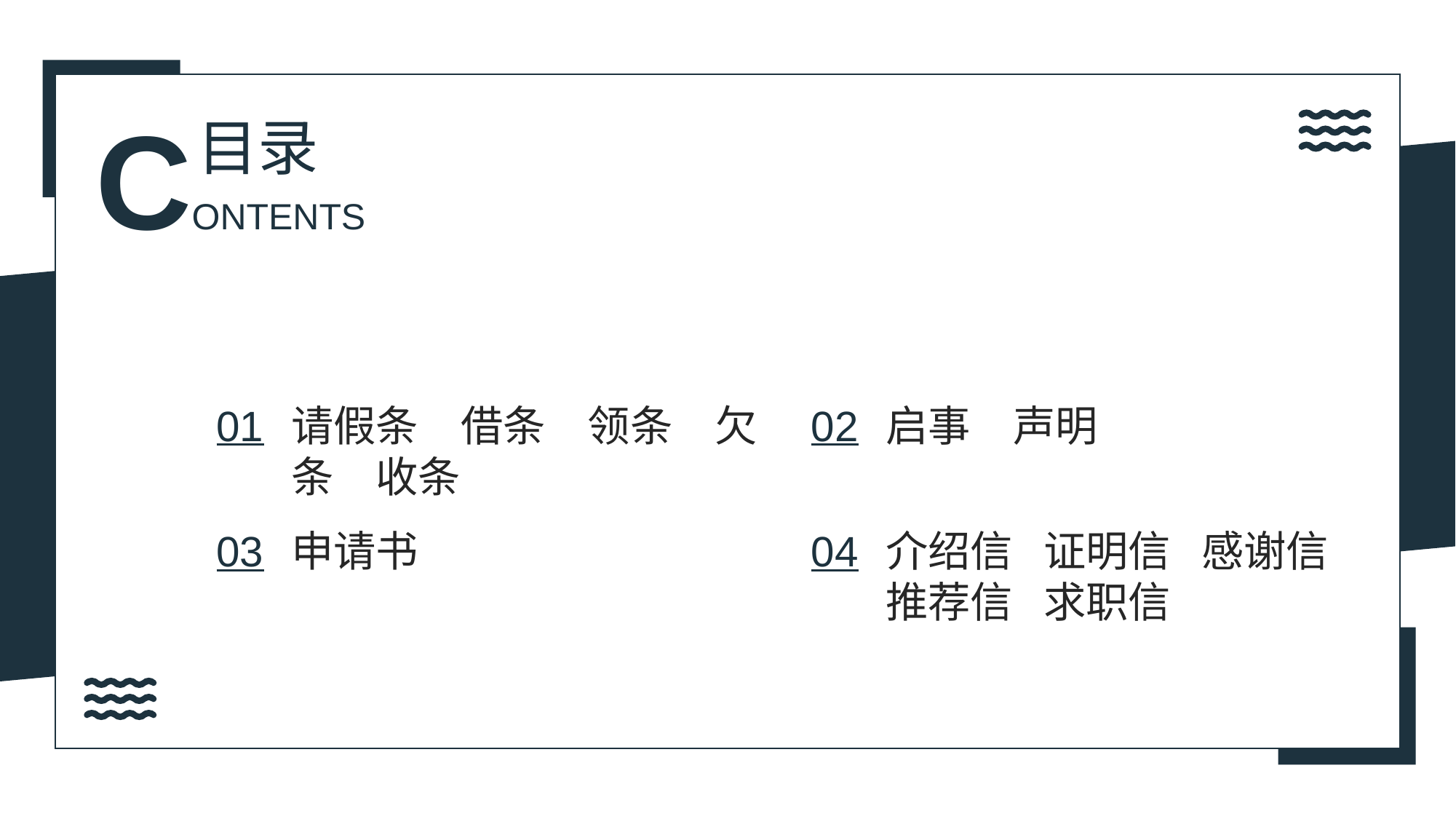

CONTENTS
目录

01
02
请假条　借条　领条　欠条　收条
启事　声明
申请书
介绍信  证明信  感谢信  推荐信  求职信
03
04